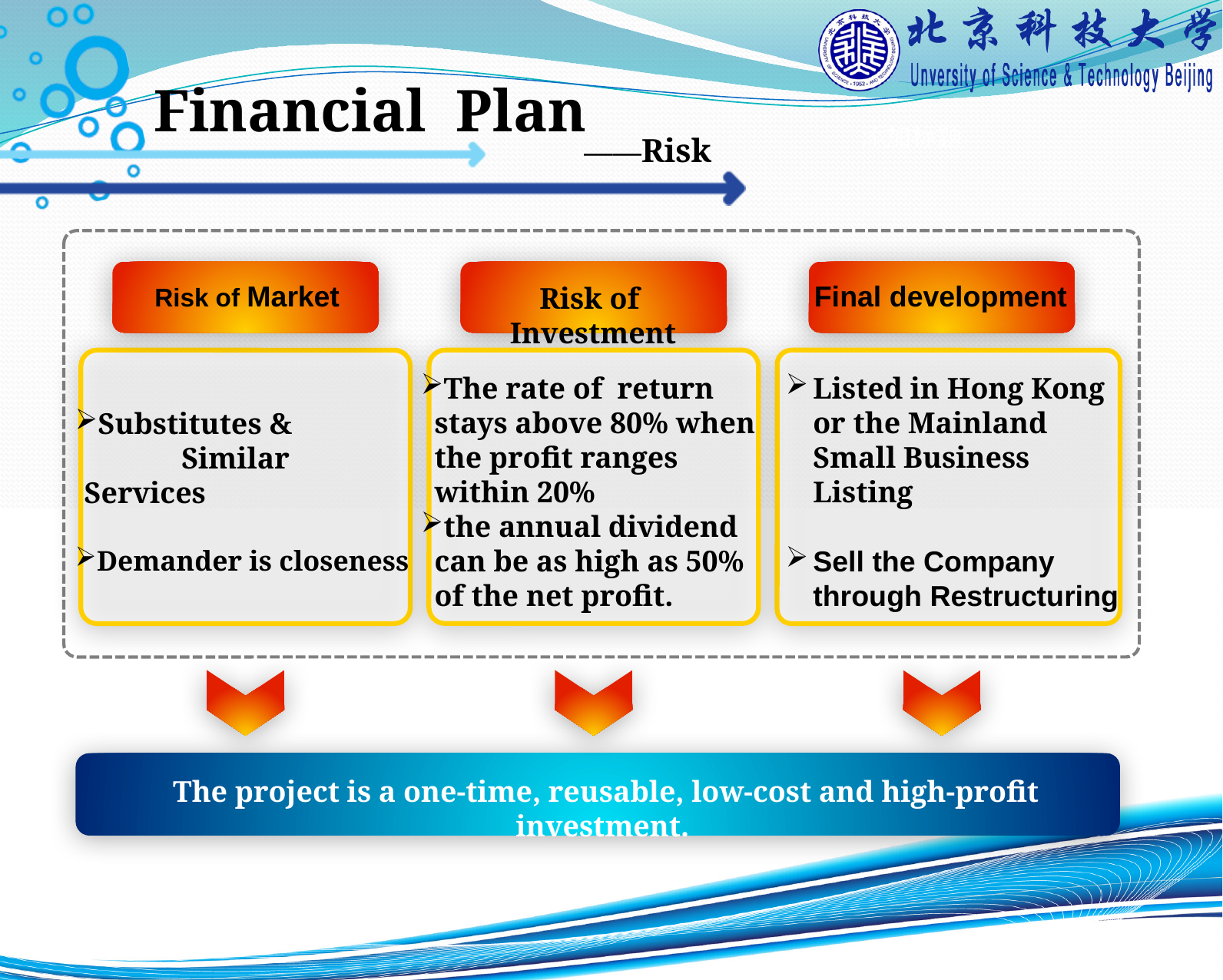

# Financial  Plan
添加标题
——Risk

Risk of Market

Substitutes &
             Similar Services

Demander is closeness

Risk of  Investment

The rate of  return   stays above 80% when the profit ranges within 20%
the annual dividend can be as high as 50% of the net profit.

Final development

Listed in Hong Kong or the Mainland Small Business Listing

Sell the Company through Restructuring

The project is a one-time, reusable, low-cost and high-profit investment.